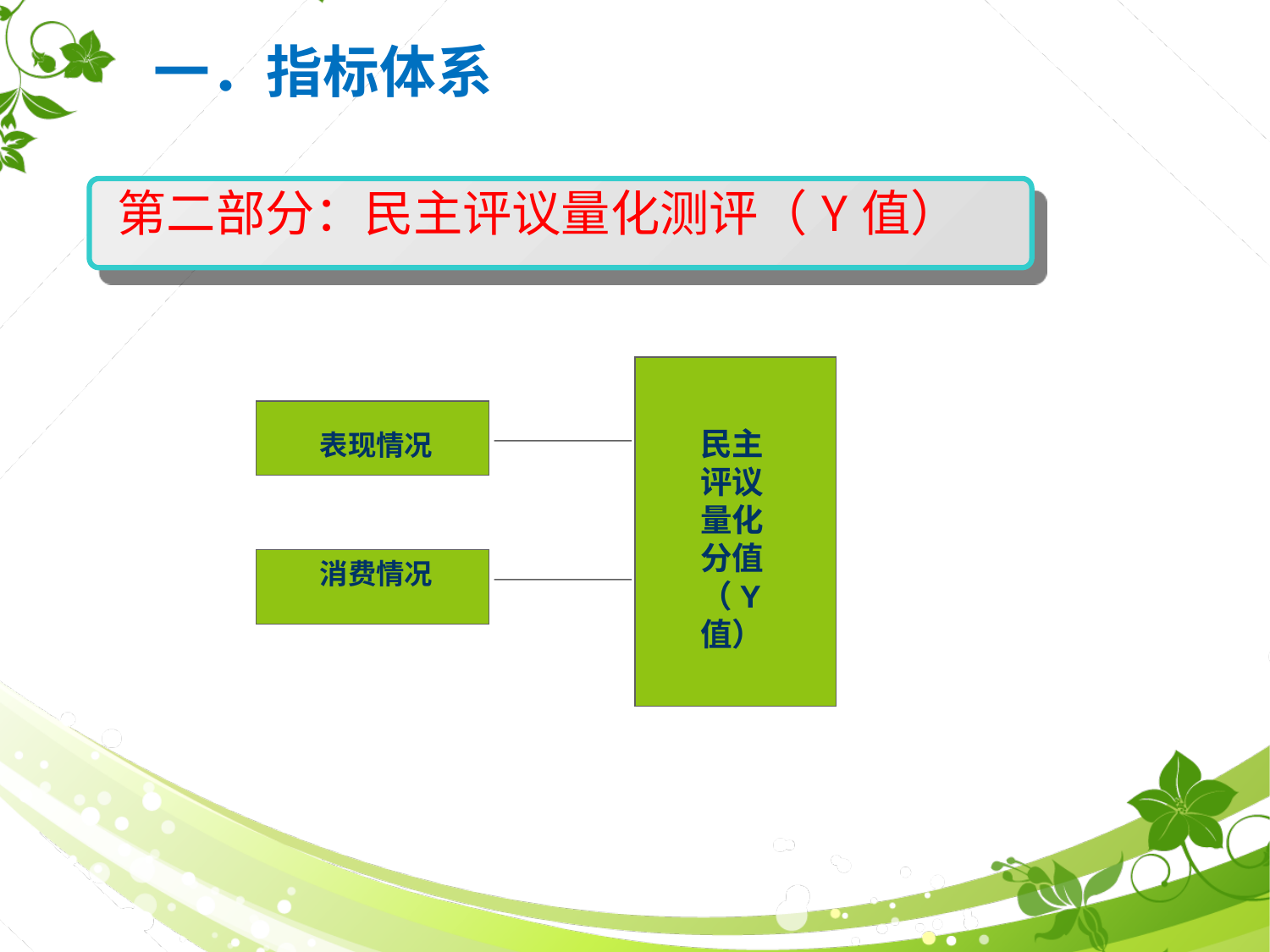

一．指标体系
第二部分：民主评议量化测评（Y值）

民主评议量化分值（Y值）
表现情况

消费情况